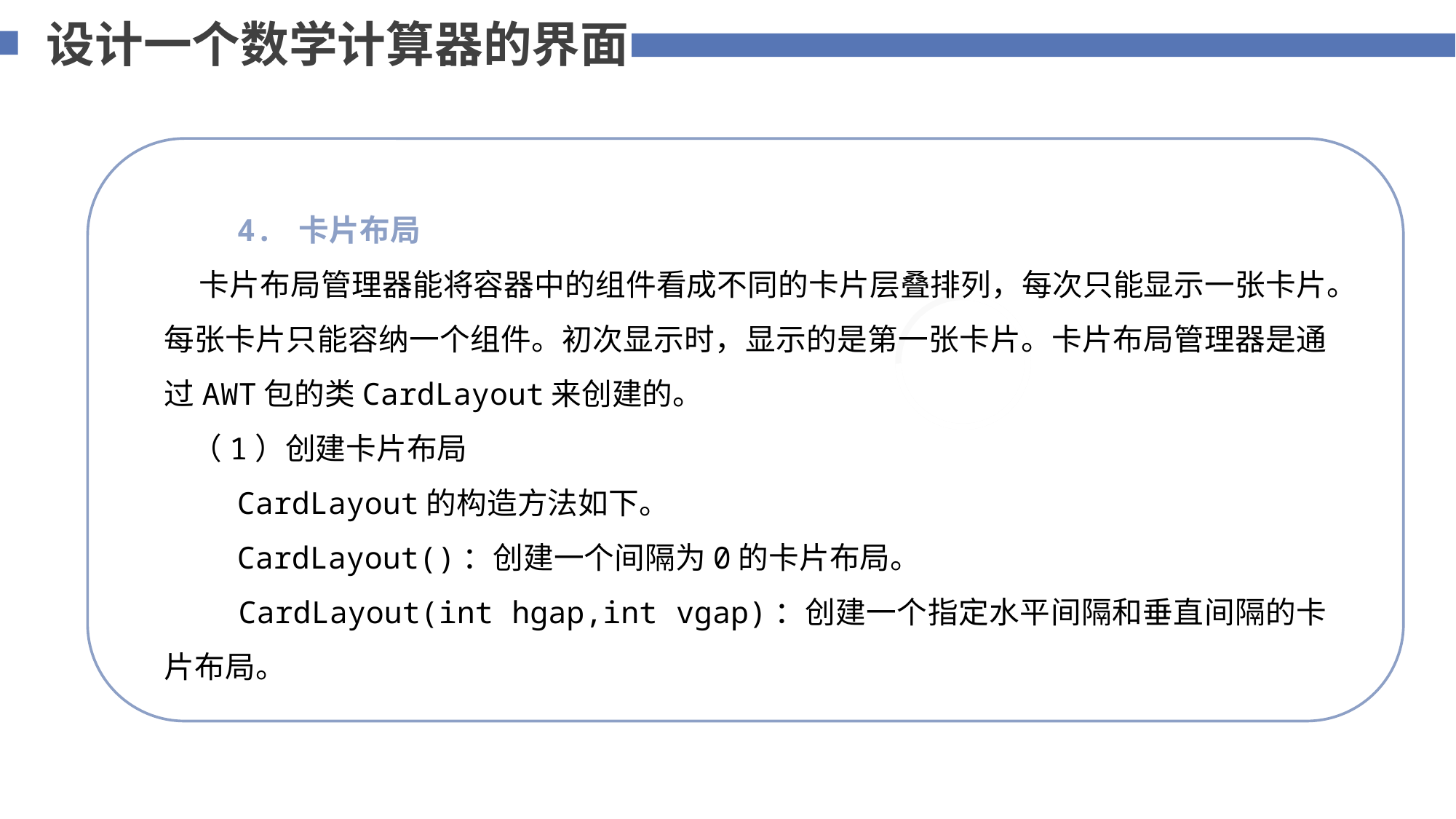

设计一个数学计算器的界面

    4. 卡片布局
    卡片布局管理器能将容器中的组件看成不同的卡片层叠排列，每次只能显示一张卡片。每张卡片只能容纳一个组件。初次显示时，显示的是第一张卡片。卡片布局管理器是通过AWT包的类CardLayout来创建的。
   （1）创建卡片布局
    CardLayout的构造方法如下。
    CardLayout()：创建一个间隔为0的卡片布局。
    CardLayout(int hgap,int vgap)：创建一个指定水平间隔和垂直间隔的卡片布局。

75%